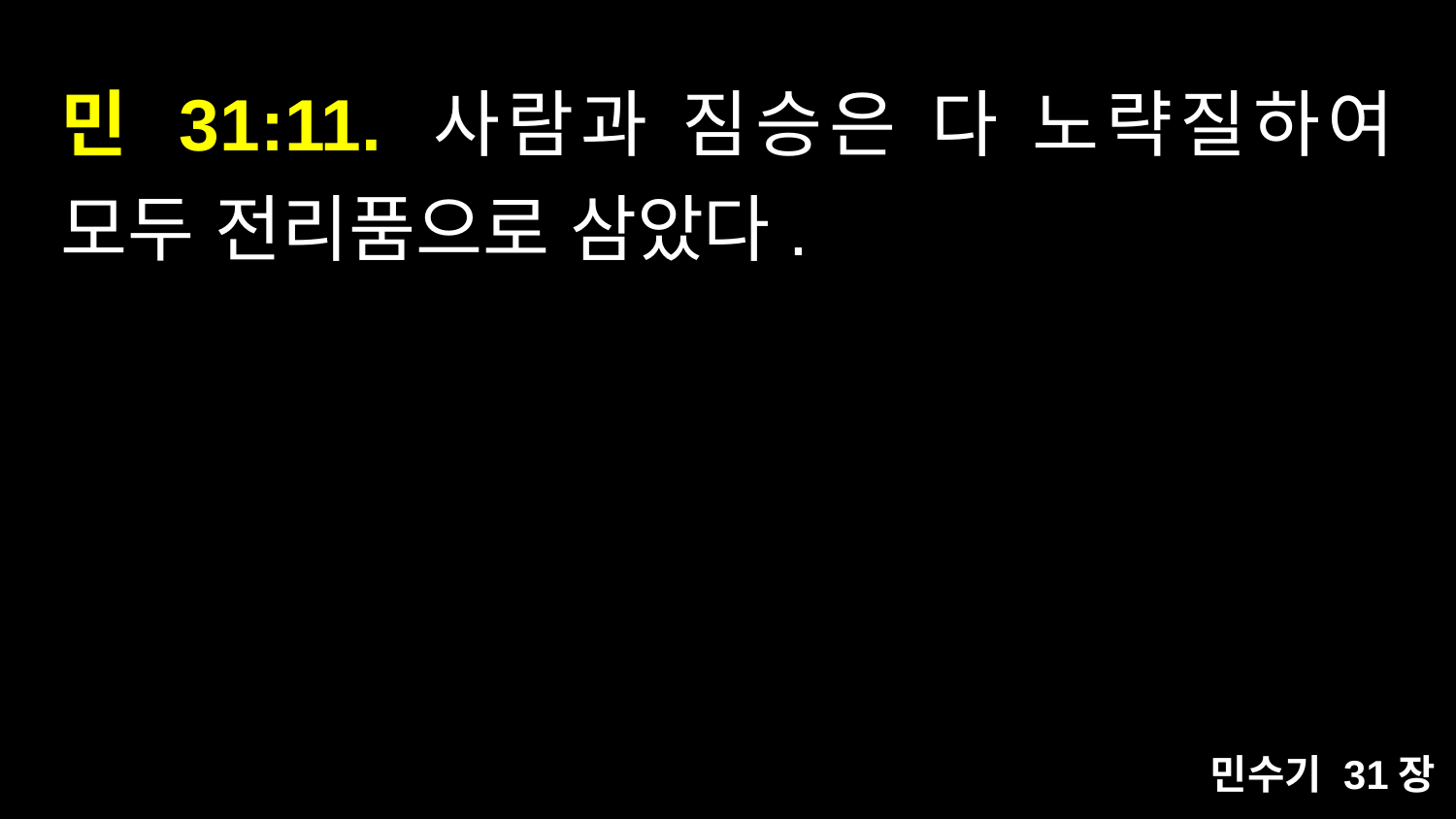

# 민 31:11. 사람과 짐승은 다 노략질하여 모두 전리품으로 삼았다.
민수기 31장